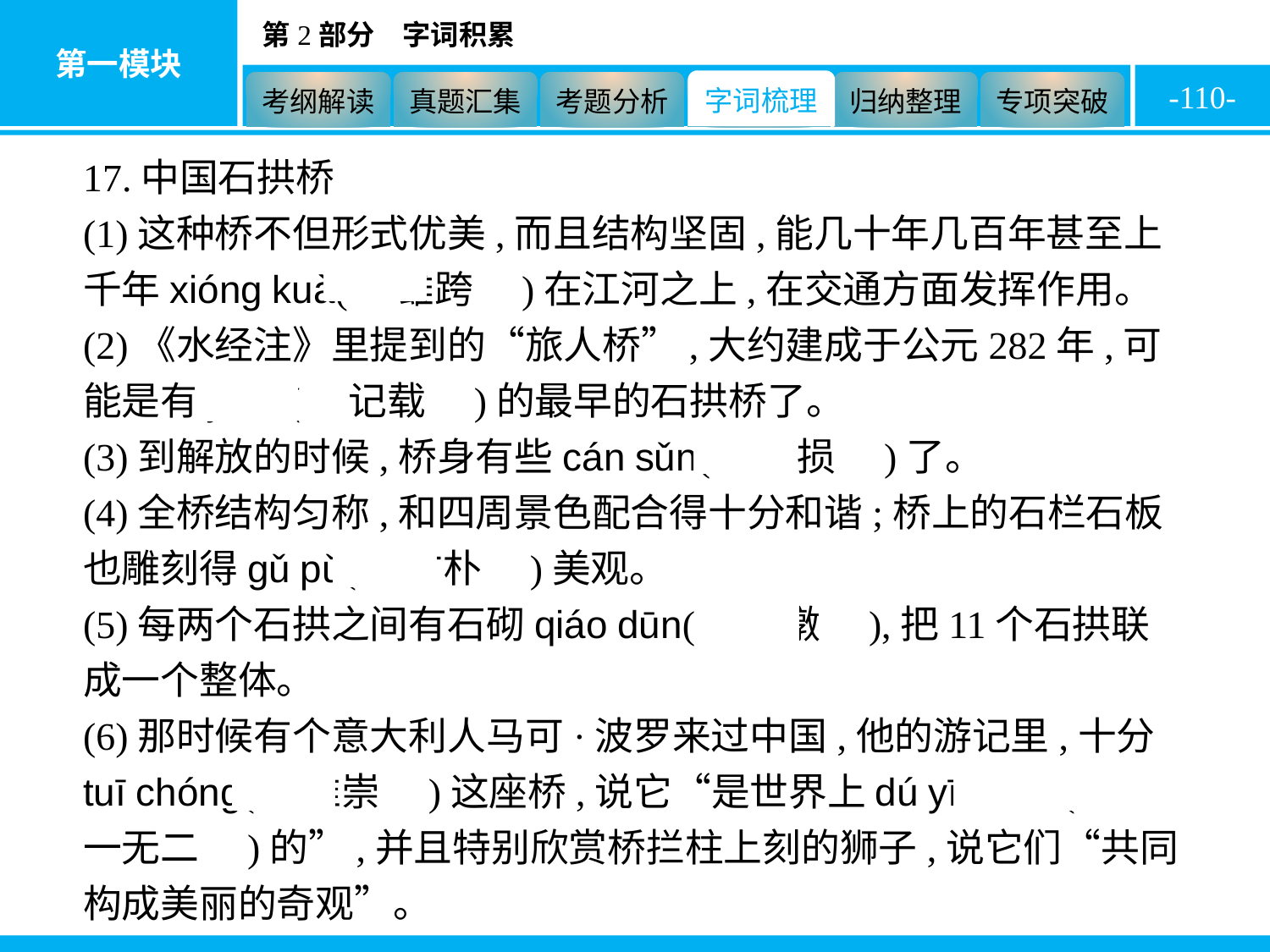

-110-
17.中国石拱桥
(1)这种桥不但形式优美,而且结构坚固,能几十年几百年甚至上千年xióng kuà(　雄跨　)在江河之上,在交通方面发挥作用。
(2)《水经注》里提到的“旅人桥”,大约建成于公元282年,可能是有jì zǎi(　记载　)的最早的石拱桥了。
(3)到解放的时候,桥身有些cán sǔn(　残损　)了。
(4)全桥结构匀称,和四周景色配合得十分和谐;桥上的石栏石板也雕刻得gǔ pǔ(　古朴　)美观。
(5)每两个石拱之间有石砌qiáo dūn(　桥墩　),把11个石拱联成一个整体。
(6)那时候有个意大利人马可·波罗来过中国,他的游记里,十分tuī chóng(　推崇　)这座桥,说它“是世界上dú yī wú èr(　独一无二　)的”,并且特别欣赏桥拦柱上刻的狮子,说它们“共同构成美丽的奇观”。